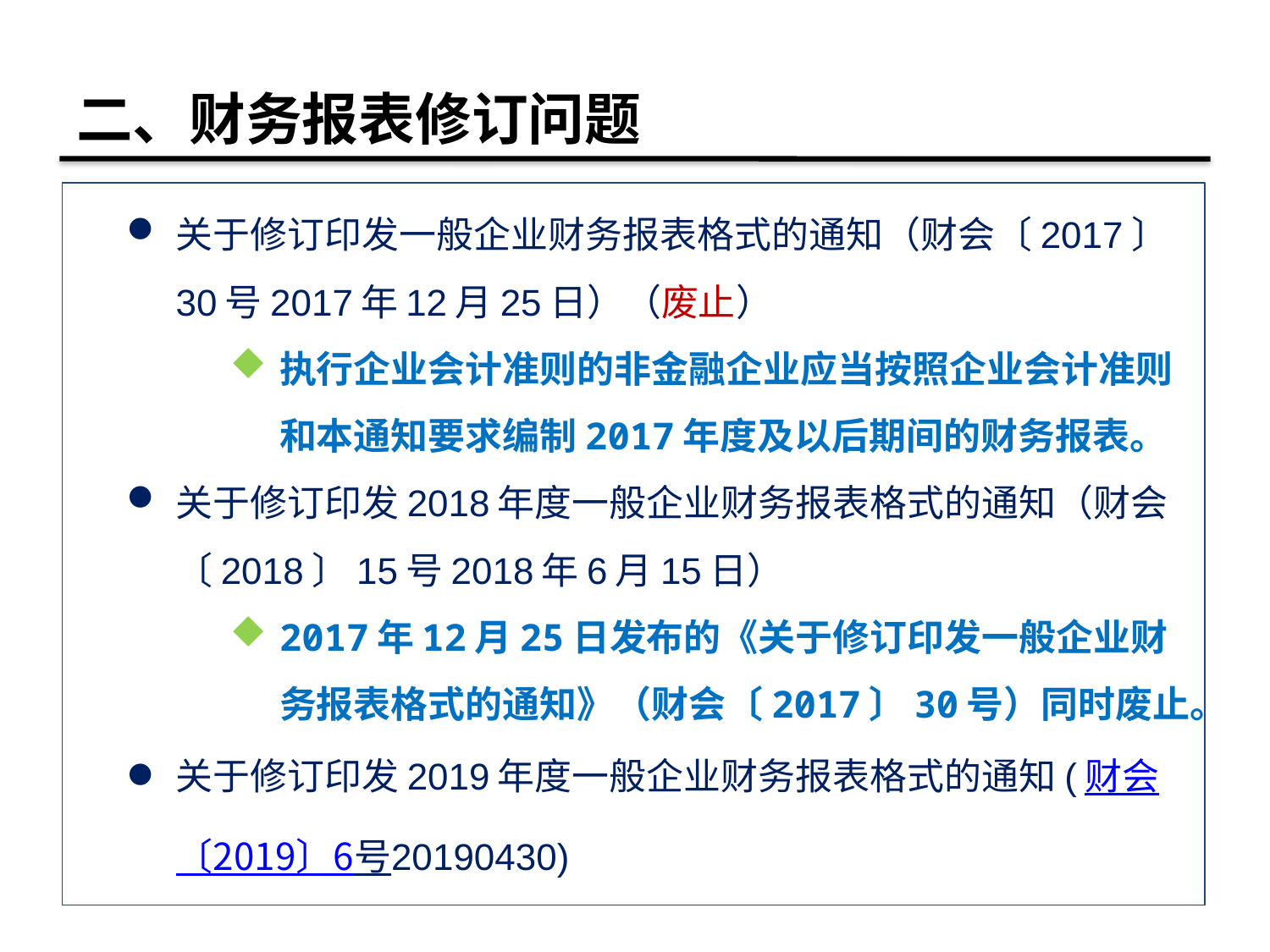

# 二、财务报表修订问题
关于修订印发一般企业财务报表格式的通知（财会〔2017〕30号2017年12月25日）（废止）
执行企业会计准则的非金融企业应当按照企业会计准则和本通知要求编制2017年度及以后期间的财务报表。
关于修订印发2018年度一般企业财务报表格式的通知（财会〔2018〕15号2018年6月15日）
2017年12月25日发布的《关于修订印发一般企业财务报表格式的通知》（财会〔2017〕30号）同时废止。
关于修订印发2019年度一般企业财务报表格式的通知(财会〔2019〕6号20190430)